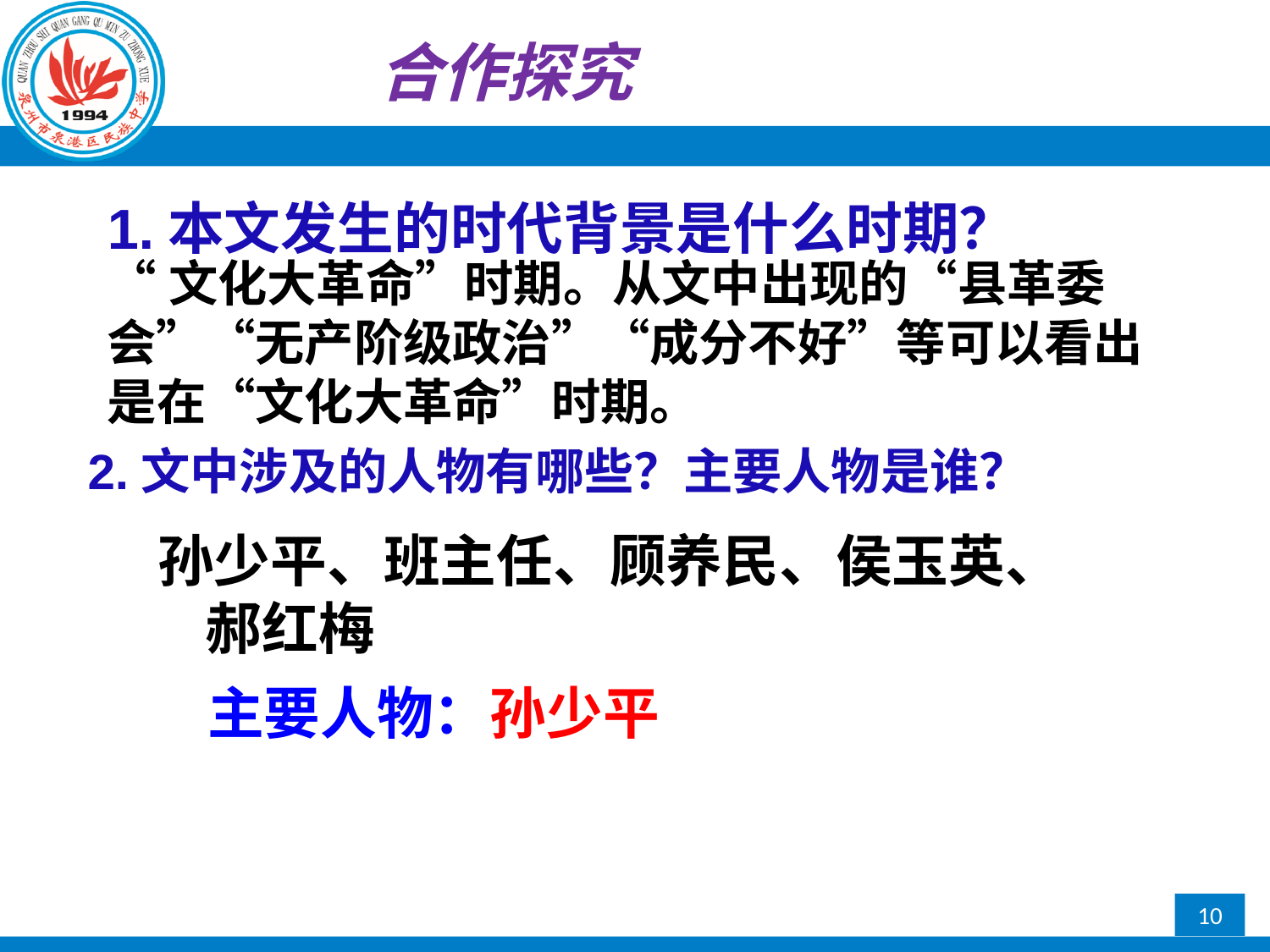

合作探究
1.本文发生的时代背景是什么时期？
“文化大革命”时期。从文中出现的“县革委会”“无产阶级政治”“成分不好”等可以看出是在“文化大革命”时期。
2.文中涉及的人物有哪些？主要人物是谁？
孙少平、班主任、顾养民、侯玉英、郝红梅
主要人物：孙少平